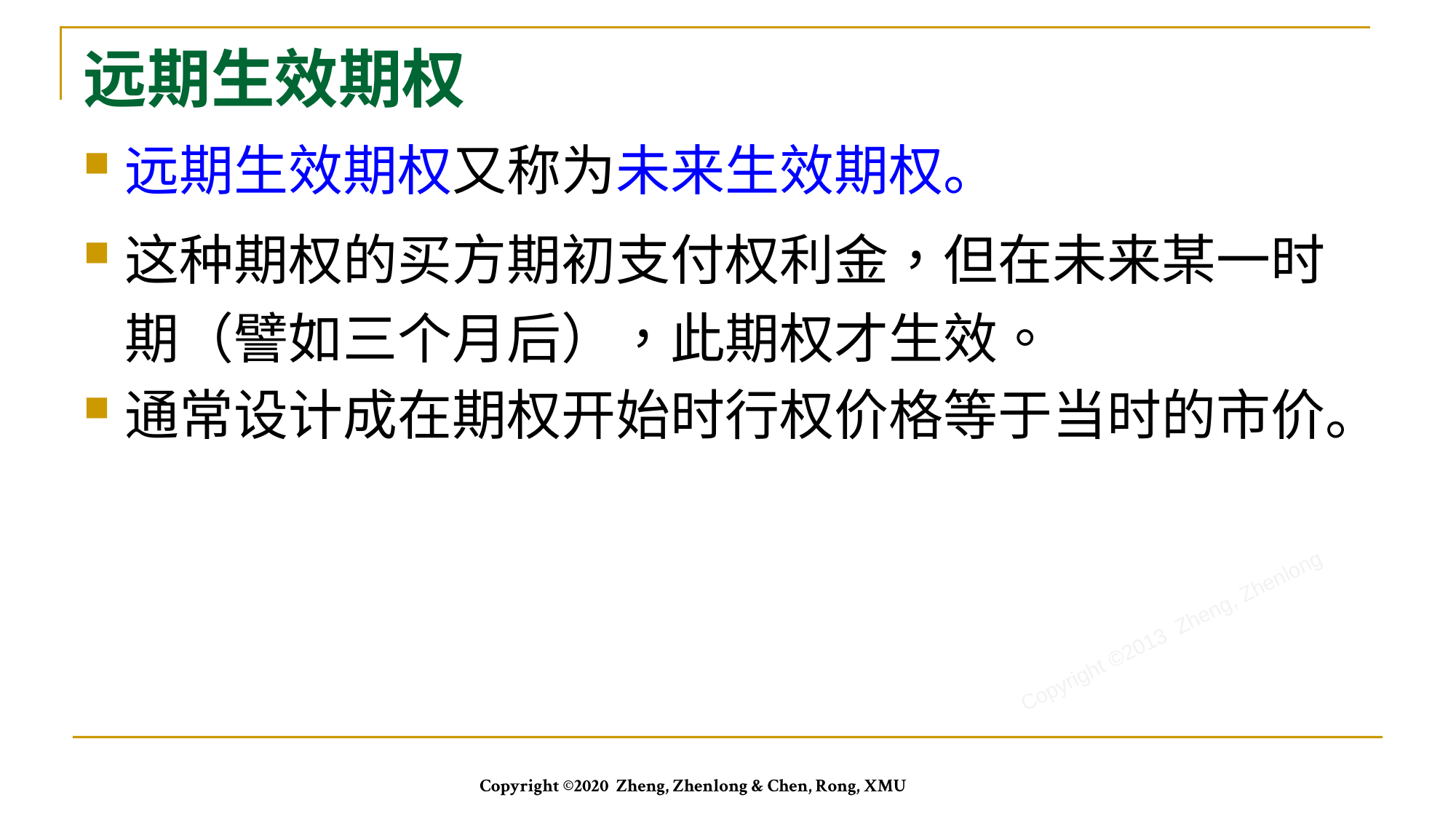

# 远期生效期权
远期生效期权又称为未来生效期权。
这种期权的买方期初支付权利金，但在未来某一时期（譬如三个月后），此期权才生效。
通常设计成在期权开始时行权价格等于当时的市价。
Copyright ©2020  Zheng, Zhenlong & Chen, Rong, XMU